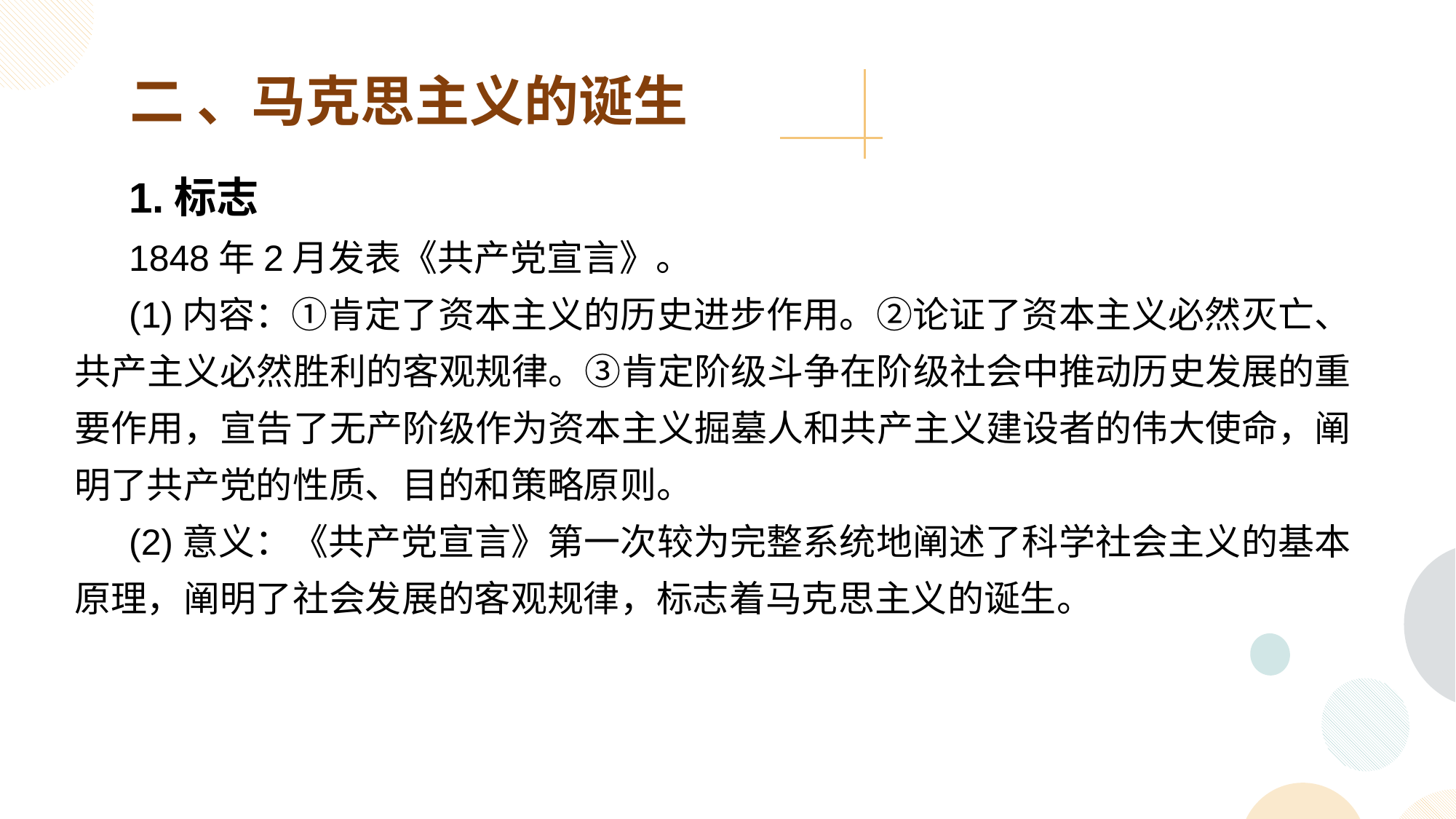

二 、马克思主义的诞生
1.标志
1848年2月发表《共产党宣言》。
(1)内容：①肯定了资本主义的历史进步作用。②论证了资本主义必然灭亡、共产主义必然胜利的客观规律。③肯定阶级斗争在阶级社会中推动历史发展的重要作用，宣告了无产阶级作为资本主义掘墓人和共产主义建设者的伟大使命，阐明了共产党的性质、目的和策略原则。
(2)意义：《共产党宣言》第一次较为完整系统地阐述了科学社会主义的基本原理，阐明了社会发展的客观规律，标志着马克思主义的诞生。